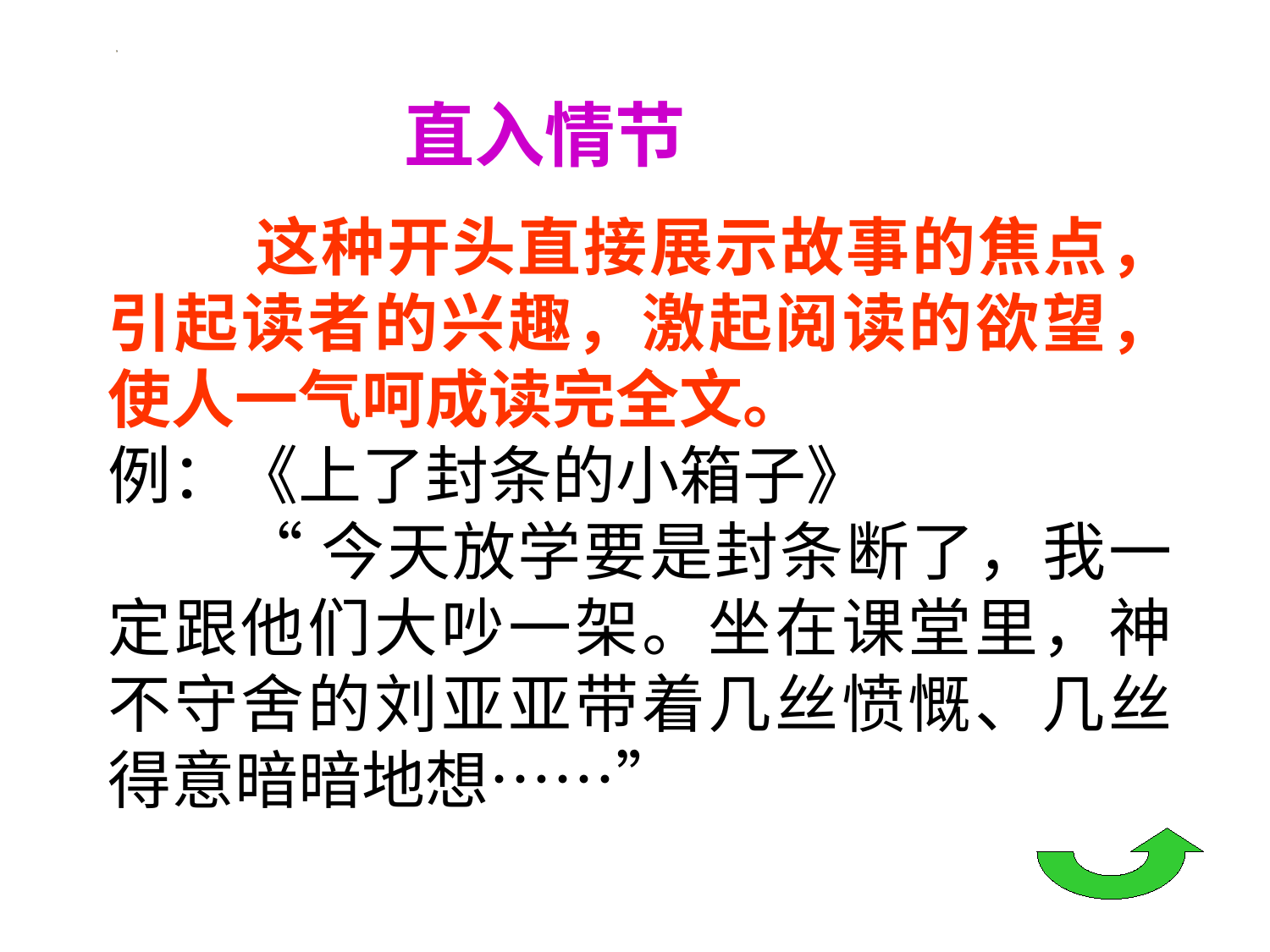

直入情节
        这种开头直接展示故事的焦点，引起读者的兴趣，激起阅读的欲望，使人一气呵成读完全文。
例：《上了封条的小箱子》
        “今天放学要是封条断了，我一定跟他们大吵一架。坐在课堂里，神不守舍的刘亚亚带着几丝愤慨、几丝得意暗暗地想……”